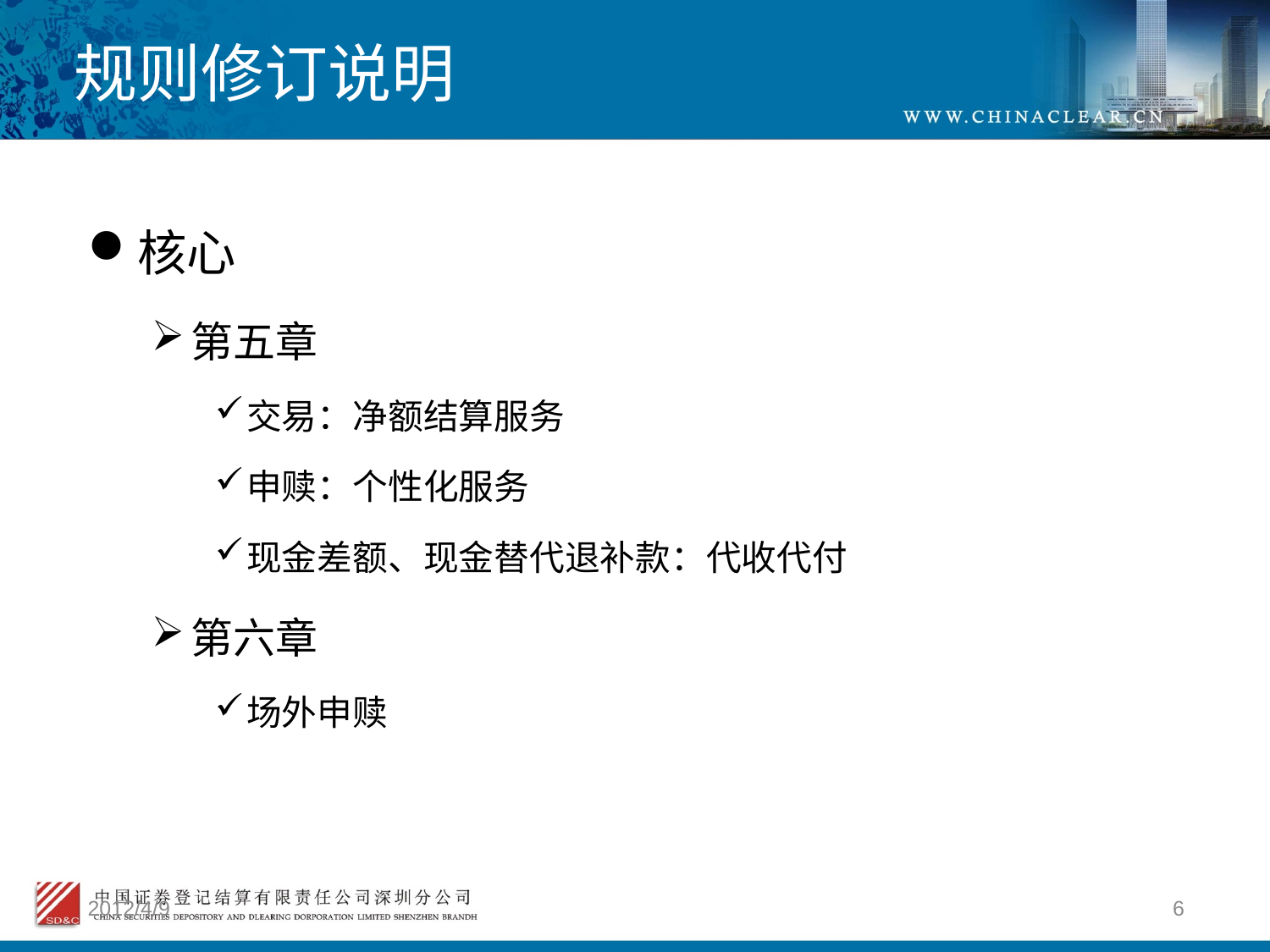

# 规则修订说明
核心
第五章
交易：净额结算服务
申赎：个性化服务
现金差额、现金替代退补款：代收代付
第六章
场外申赎

2012/4/9
6